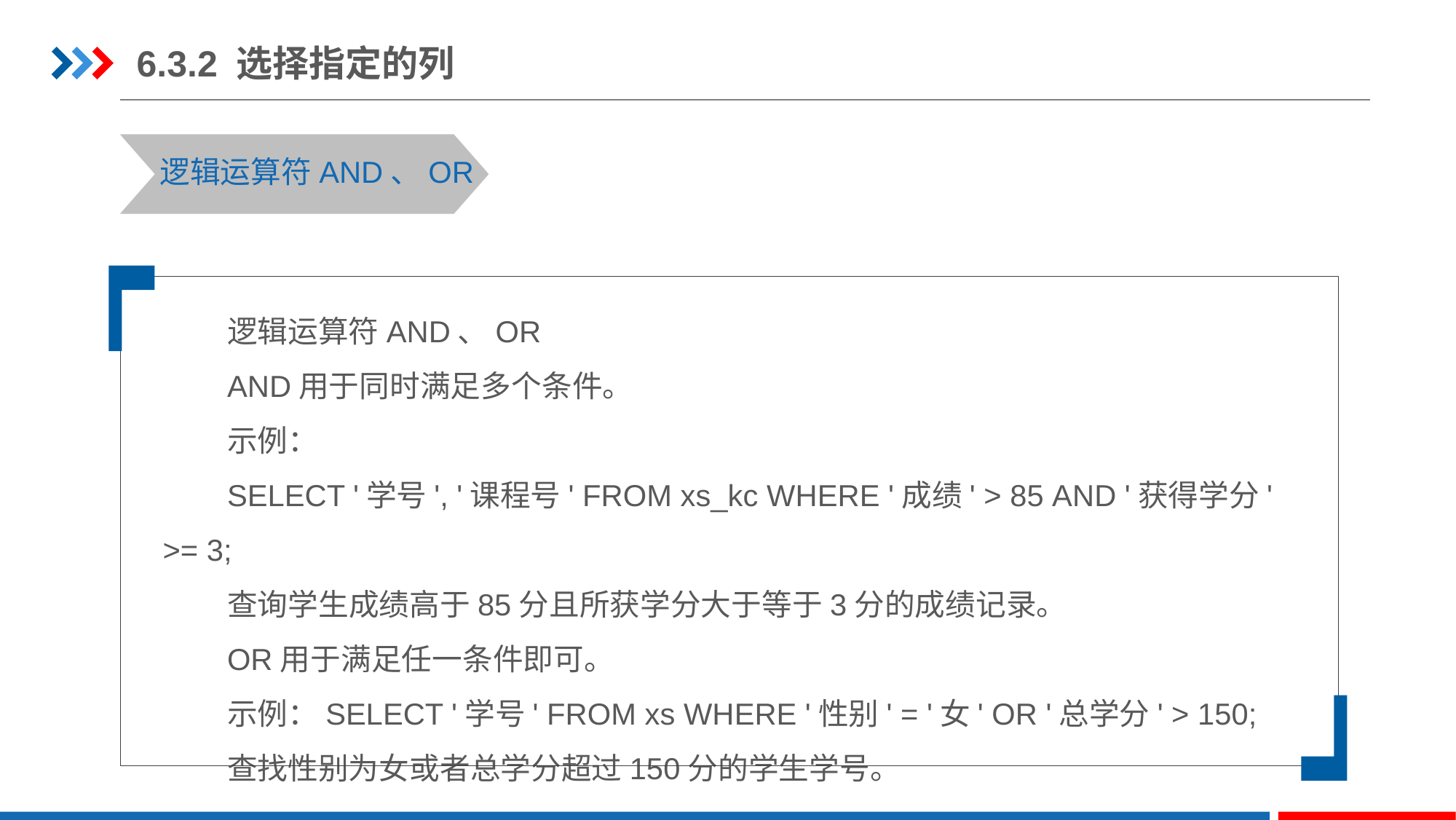

6.3.2 选择指定的列

逻辑运算符AND、OR

逻辑运算符AND、OR
AND用于同时满足多个条件。
示例：
SELECT '学号', '课程号' FROM xs_kc WHERE '成绩' > 85 AND '获得学分' >= 3;
查询学生成绩高于85分且所获学分大于等于3分的成绩记录。
OR用于满足任一条件即可。
示例：SELECT '学号' FROM xs WHERE '性别' = '女' OR '总学分' > 150;
查找性别为女或者总学分超过150分的学生学号。